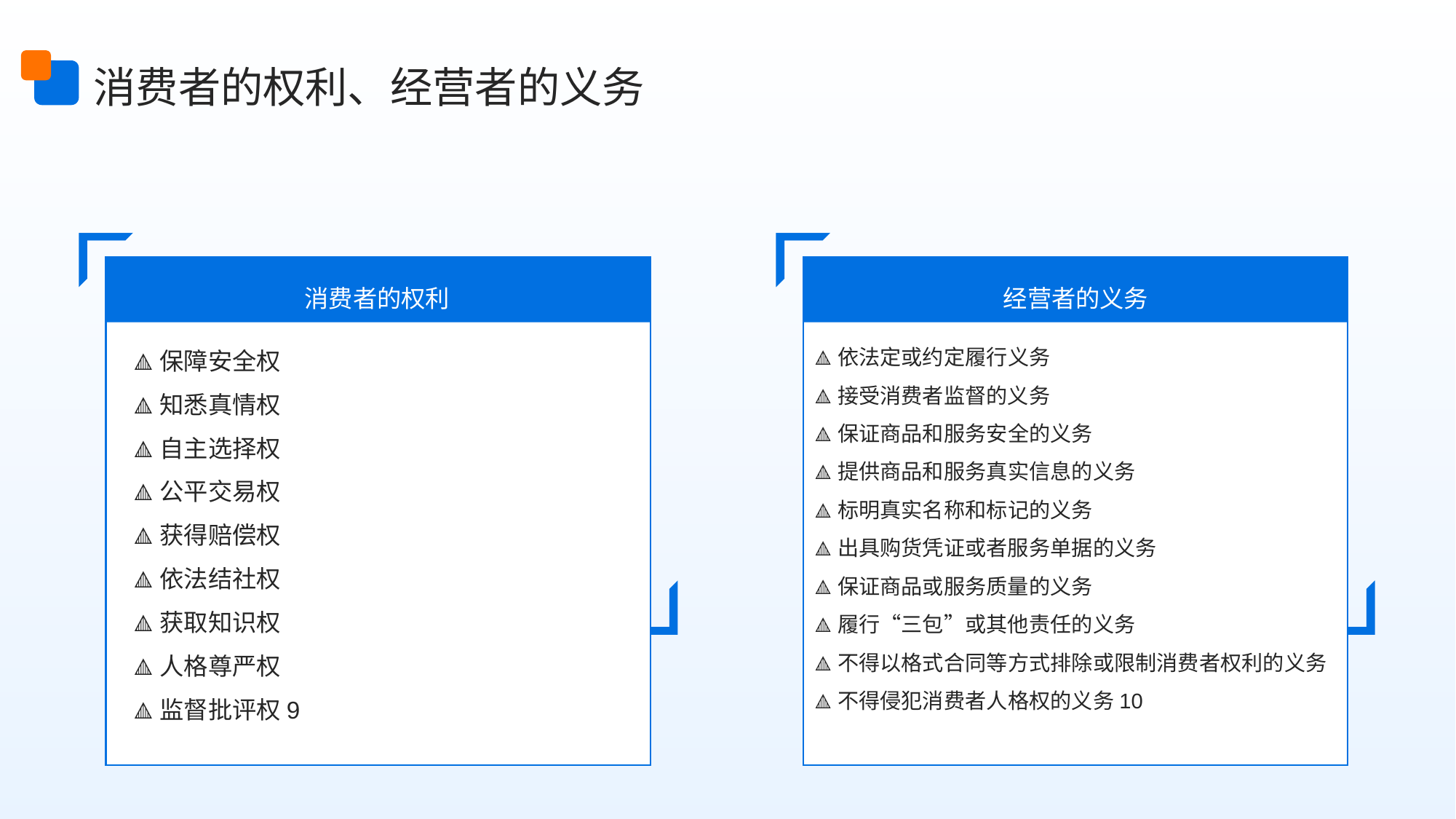

消费者的权利、经营者的义务

消费者的权利
经营者的义务
🔺保障安全权
🔺知悉真情权
🔺自主选择权
🔺公平交易权
🔺获得赔偿权
🔺依法结社权
🔺获取知识权
🔺人格尊严权
🔺监督批评权9
🔺依法定或约定履行义务
🔺接受消费者监督的义务
🔺保证商品和服务安全的义务
🔺提供商品和服务真实信息的义务
🔺标明真实名称和标记的义务
🔺出具购货凭证或者服务单据的义务
🔺保证商品或服务质量的义务
🔺履行“三包”或其他责任的义务
🔺不得以格式合同等方式排除或限制消费者权利的义务
🔺不得侵犯消费者人格权的义务10